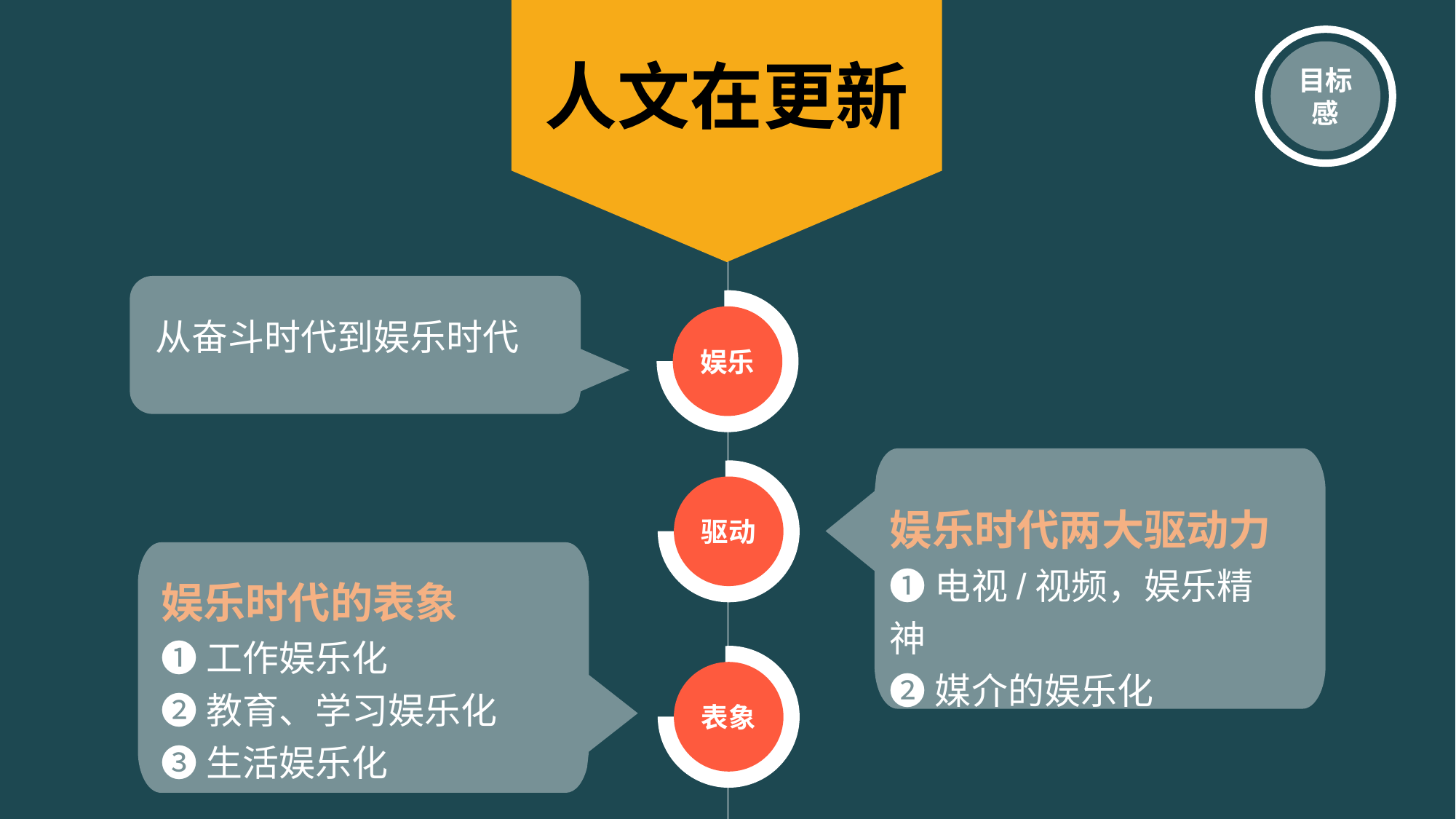

目标感
人文在更新

娱乐
从奋斗时代到娱乐时代

驱动
娱乐时代两大驱动力
❶电视/视频，娱乐精神
❷媒介的娱乐化
娱乐时代的表象
❶工作娱乐化
❷教育、学习娱乐化
❸生活娱乐化

表象